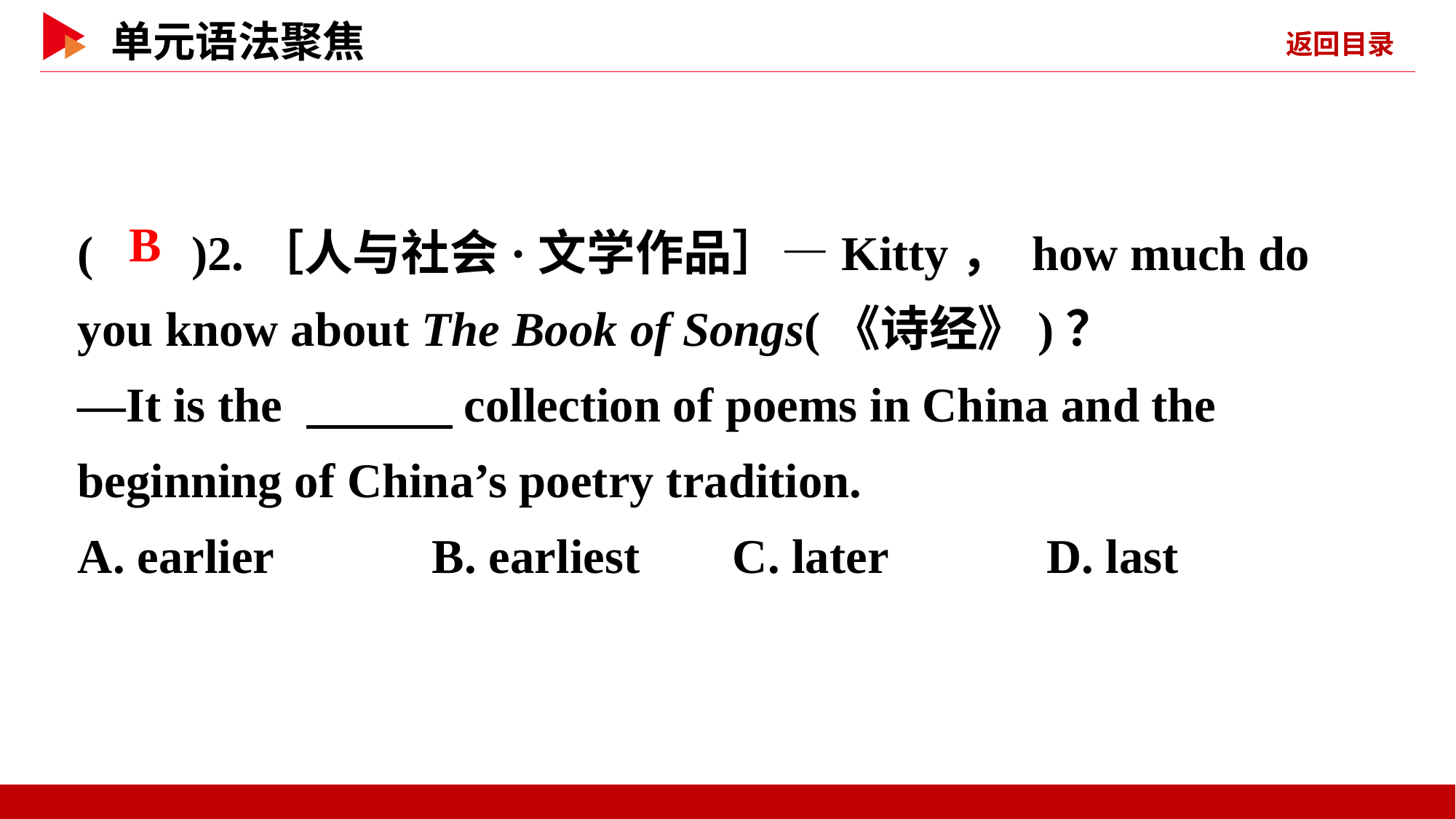

(        )2.［人与社会·文学作品］—Kitty， how much do you know about The Book of Songs(《诗经》)？
—It is the 　　　collection of poems in China and the beginning of China’s poetry tradition.
A. earlier             B. earliest	C. later             D. last
   B